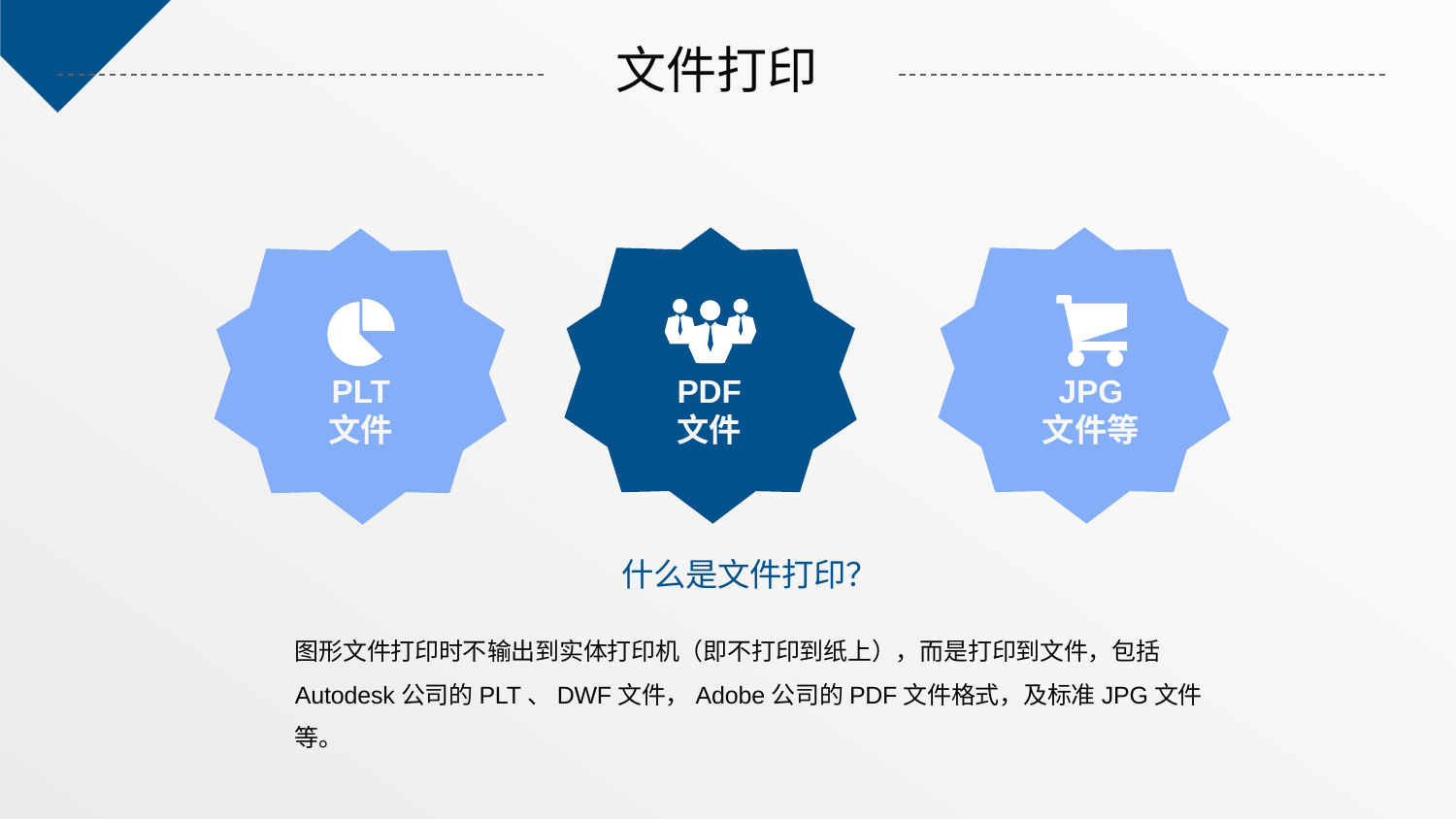

文件打印

PDF
文件

JPG
文件等

PLT
文件
什么是文件打印？
图形文件打印时不输出到实体打印机（即不打印到纸上），而是打印到文件，包括Autodesk公司的PLT、DWF文件，Adobe公司的PDF文件格式，及标准JPG文件等。